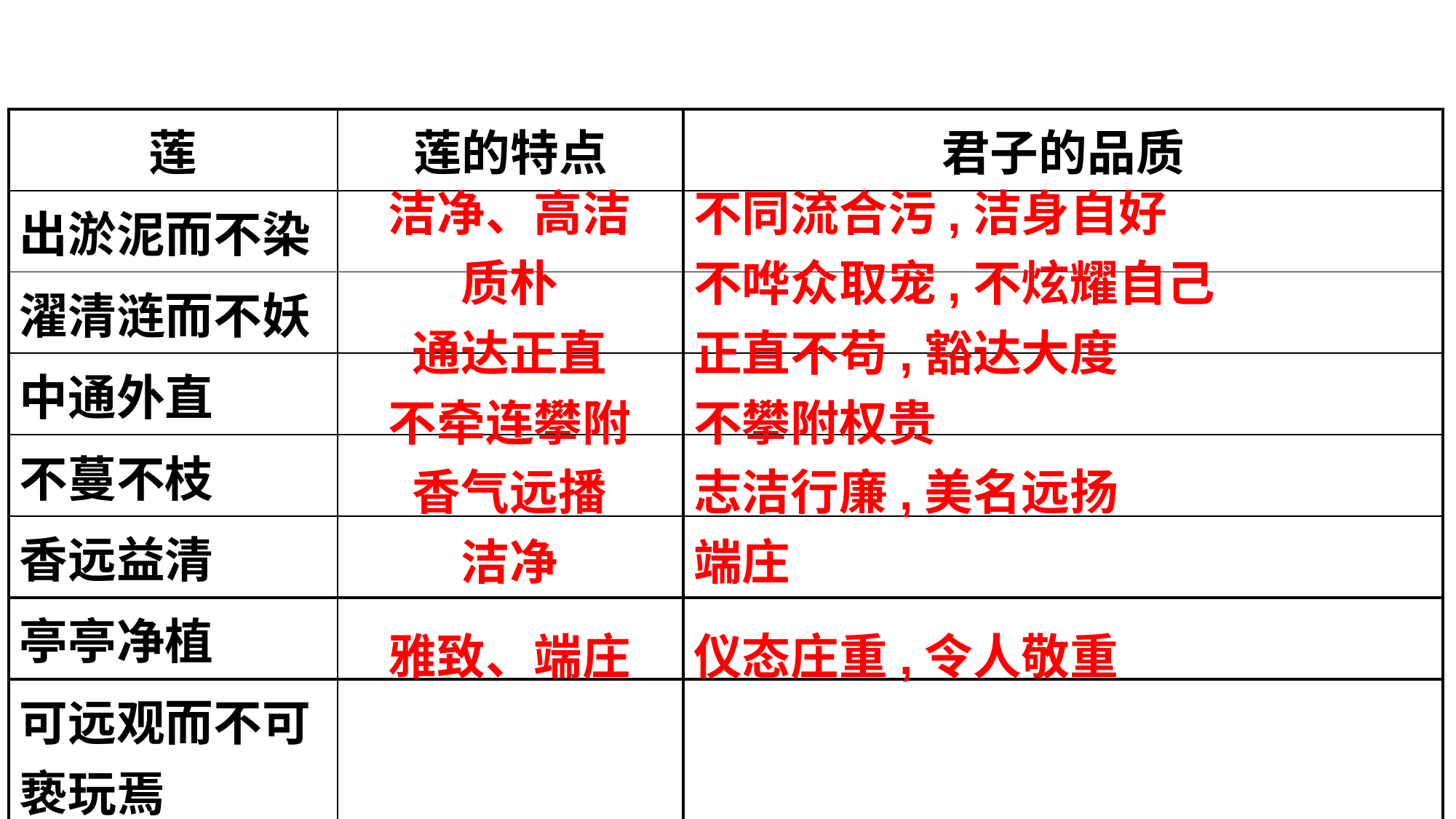

| 莲 | 莲的特点 | 君子的品质 |
| --- | --- | --- |
| 出淤泥而不染 |  |  |
| 濯清涟而不妖 |  |  |
| 中通外直 |  |  |
| 不蔓不枝 |  |  |
| 香远益清 |  |  |
| 亭亭净植 |  |  |
| 可远观而不可亵玩焉 |  |  |
洁净、高洁
不同流合污,洁身自好
质朴
不哗众取宠,不炫耀自己
通达正直
正直不苟,豁达大度
不牵连攀附
不攀附权贵
香气远播
志洁行廉,美名远扬
洁净
端庄
雅致、端庄
仪态庄重,令人敬重